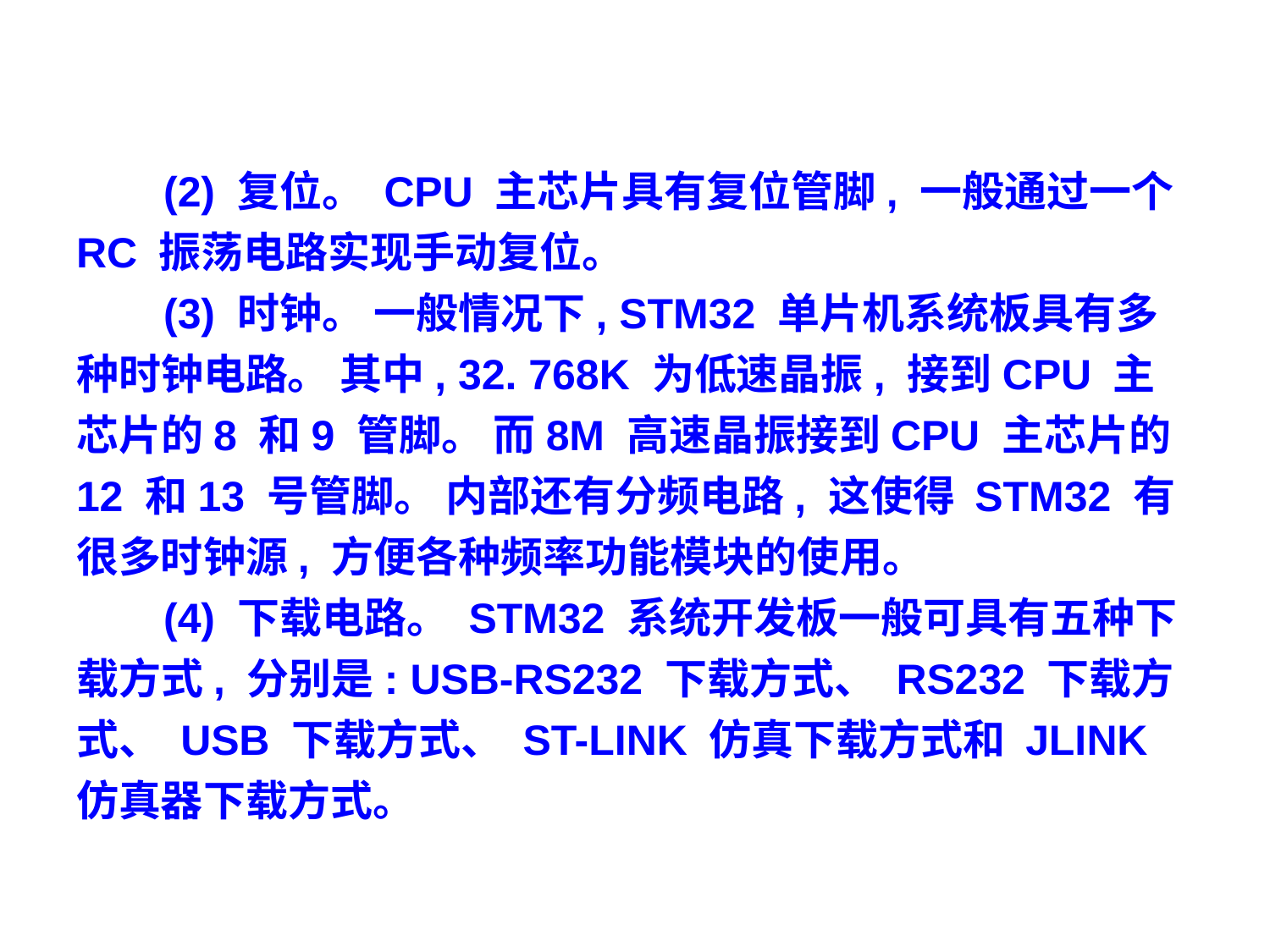

(2) 复位。 CPU 主芯片具有复位管脚, 一般通过一个 RC 振荡电路实现手动复位。
(3) 时钟。 一般情况下, STM32 单片机系统板具有多种时钟电路。 其中, 32. 768K 为低速晶振, 接到CPU 主芯片的8 和9 管脚。 而8M 高速晶振接到CPU 主芯片的12 和13 号管脚。 内部还有分频电路, 这使得 STM32 有很多时钟源, 方便各种频率功能模块的使用。
(4) 下载电路。 STM32 系统开发板一般可具有五种下载方式, 分别是: USB-RS232 下载方式、 RS232 下载方式、 USB 下载方式、 ST-LINK 仿真下载方式和 JLINK 仿真器下载方式。